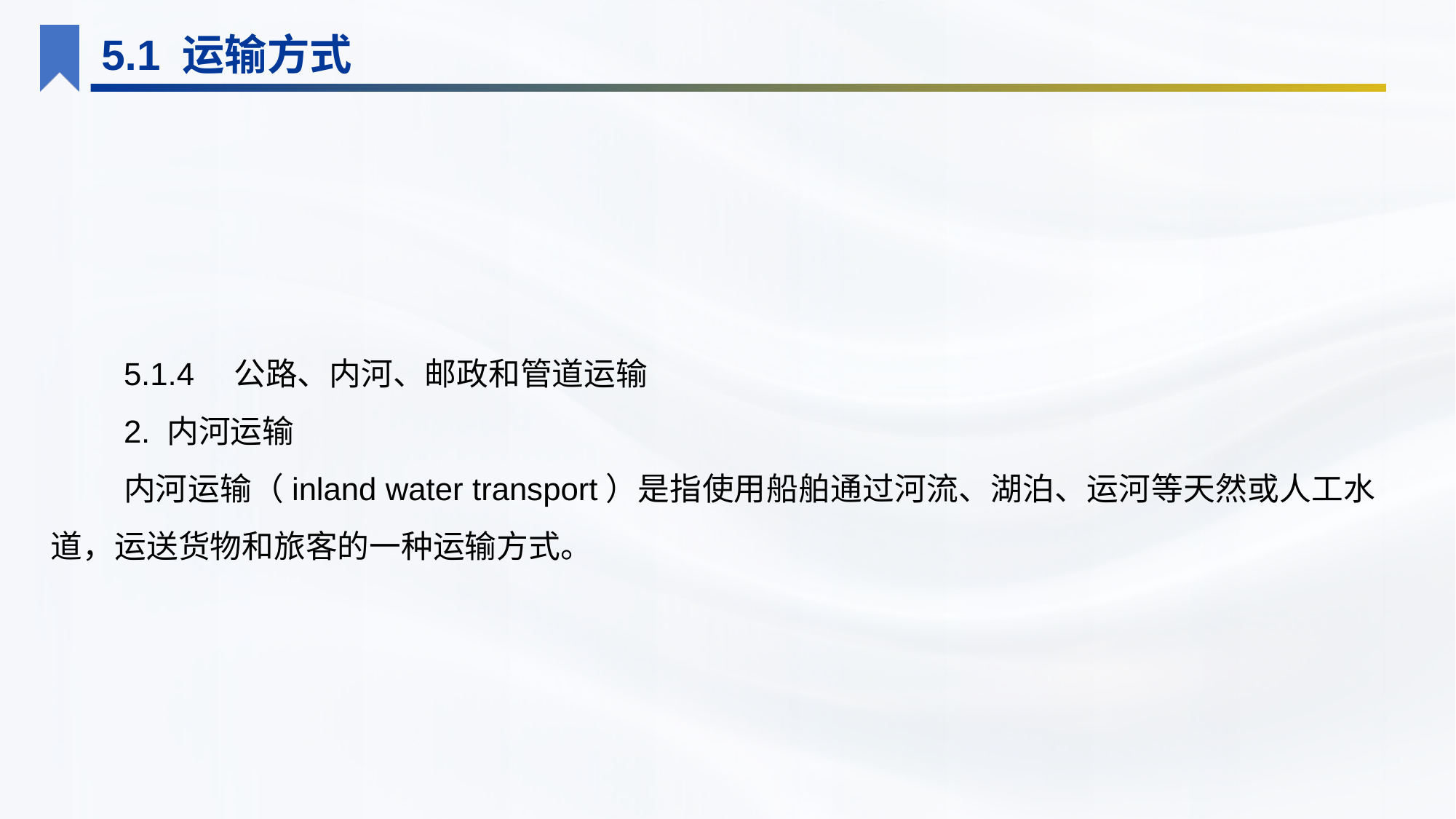

5.1 运输方式
5.1.4　公路、内河、邮政和管道运输
2. 内河运输
内河运输（inland water transport）是指使用船舶通过河流、湖泊、运河等天然或人工水道，运送货物和旅客的一种运输方式。